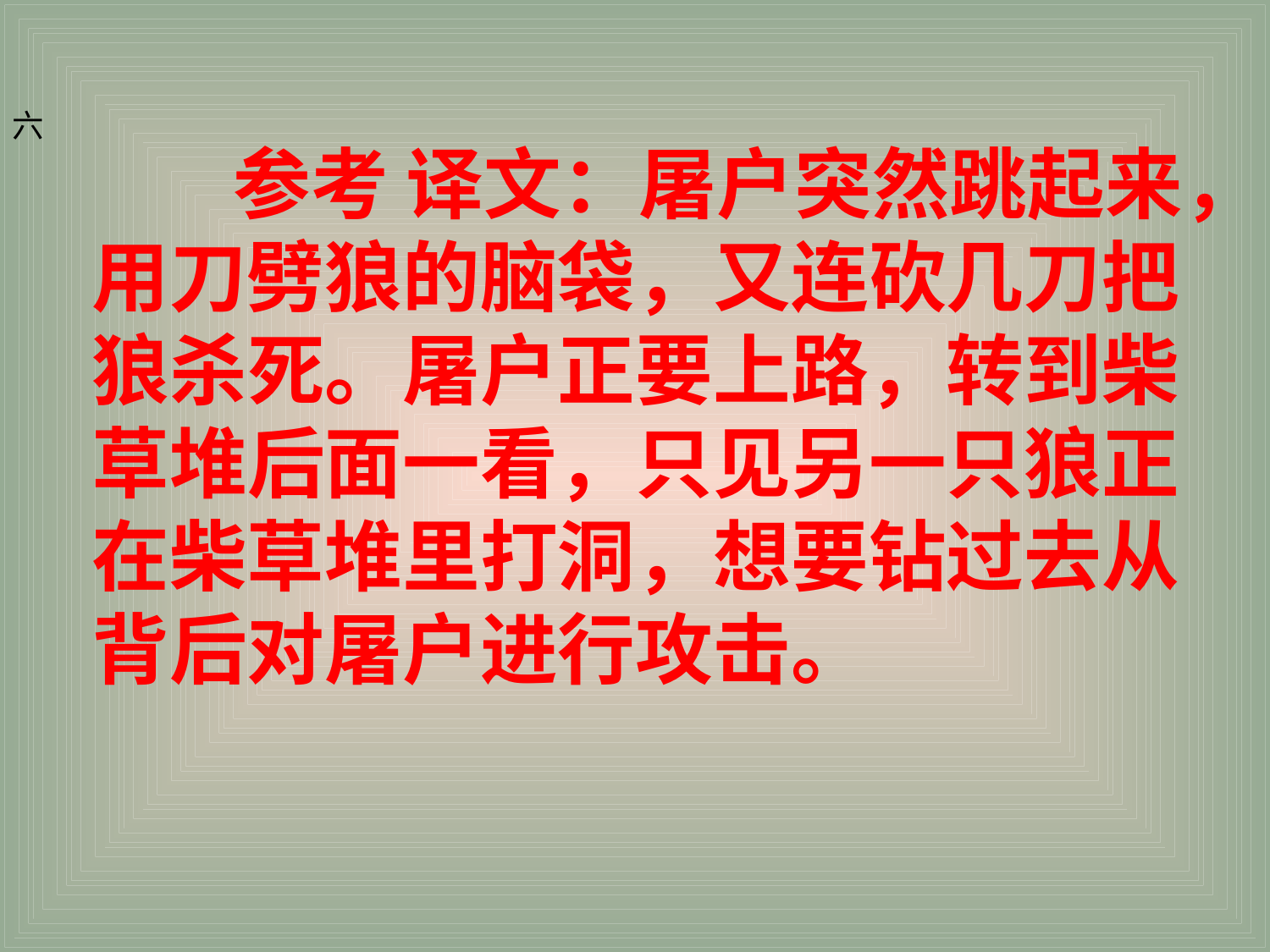

六
       参考 译文：屠户突然跳起来，用刀劈狼的脑袋，又连砍几刀把狼杀死。屠户正要上路，转到柴草堆后面一看，只见另一只狼正在柴草堆里打洞，想要钻过去从背后对屠户进行攻击。